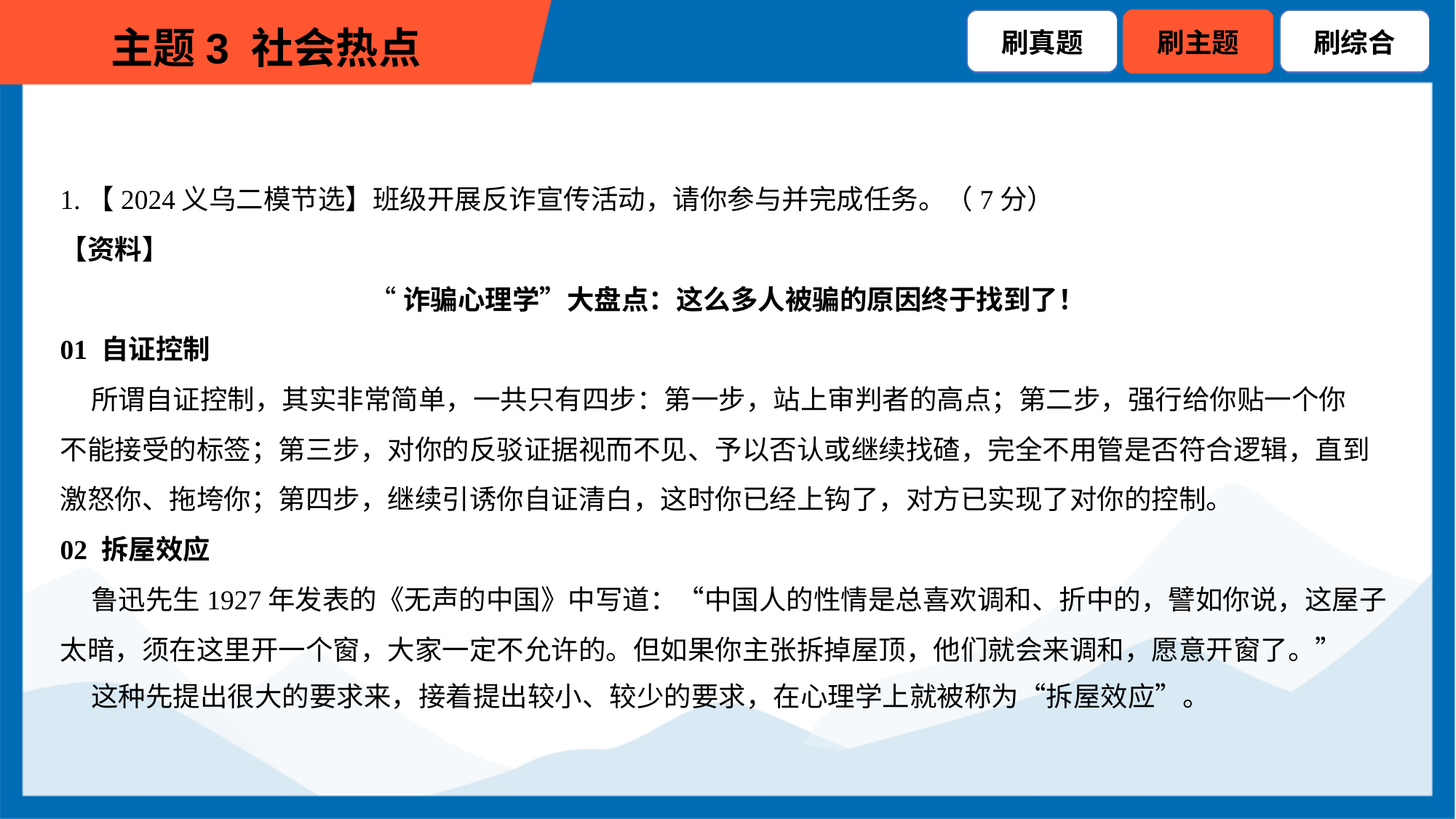

1.【2024义乌二模节选】班级开展反诈宣传活动，请你参与并完成任务。（7分）
【资料】
“诈骗心理学”大盘点：这么多人被骗的原因终于找到了！
01 自证控制
    所谓自证控制，其实非常简单，一共只有四步：第一步，站上审判者的高点；第二步，强行给你贴一个你
不能接受的标签；第三步，对你的反驳证据视而不见、予以否认或继续找碴，完全不用管是否符合逻辑，直到
激怒你、拖垮你；第四步，继续引诱你自证清白，这时你已经上钩了，对方已实现了对你的控制。
02 拆屋效应
    鲁迅先生1927年发表的《无声的中国》中写道：“中国人的性情是总喜欢调和、折中的，譬如你说，这屋子
太暗，须在这里开一个窗，大家一定不允许的。但如果你主张拆掉屋顶，他们就会来调和，愿意开窗了。”
    这种先提出很大的要求来，接着提出较小、较少的要求，在心理学上就被称为“拆屋效应”。